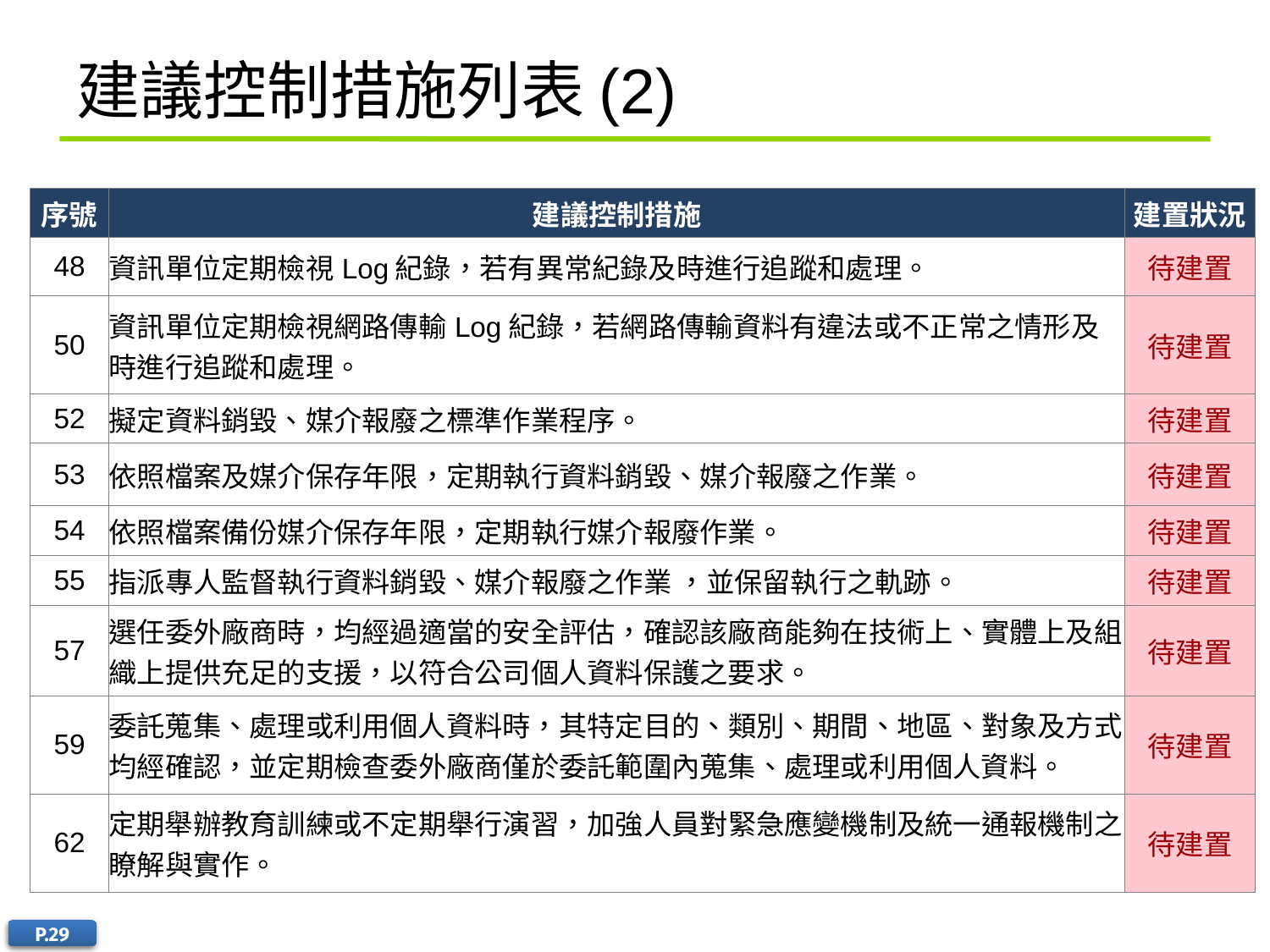

# 建議控制措施列表(2)
| 序號 | 建議控制措施 | 建置狀況 |
| --- | --- | --- |
| 48 | 資訊單位定期檢視Log紀錄，若有異常紀錄及時進行追蹤和處理。 | 待建置 |
| 50 | 資訊單位定期檢視網路傳輸Log紀錄，若網路傳輸資料有違法或不正常之情形及時進行追蹤和處理。 | 待建置 |
| 52 | 擬定資料銷毀、媒介報廢之標準作業程序。 | 待建置 |
| 53 | 依照檔案及媒介保存年限，定期執行資料銷毀、媒介報廢之作業。 | 待建置 |
| 54 | 依照檔案備份媒介保存年限，定期執行媒介報廢作業。 | 待建置 |
| 55 | 指派專人監督執行資料銷毀、媒介報廢之作業 ，並保留執行之軌跡。 | 待建置 |
| 57 | 選任委外廠商時，均經過適當的安全評估，確認該廠商能夠在技術上、實體上及組織上提供充足的支援，以符合公司個人資料保護之要求。 | 待建置 |
| 59 | 委託蒐集、處理或利用個人資料時，其特定目的、類別、期間、地區、對象及方式均經確認，並定期檢查委外廠商僅於委託範圍內蒐集、處理或利用個人資料。 | 待建置 |
| 62 | 定期舉辦教育訓練或不定期舉行演習，加強人員對緊急應變機制及統一通報機制之瞭解與實作。 | 待建置 |